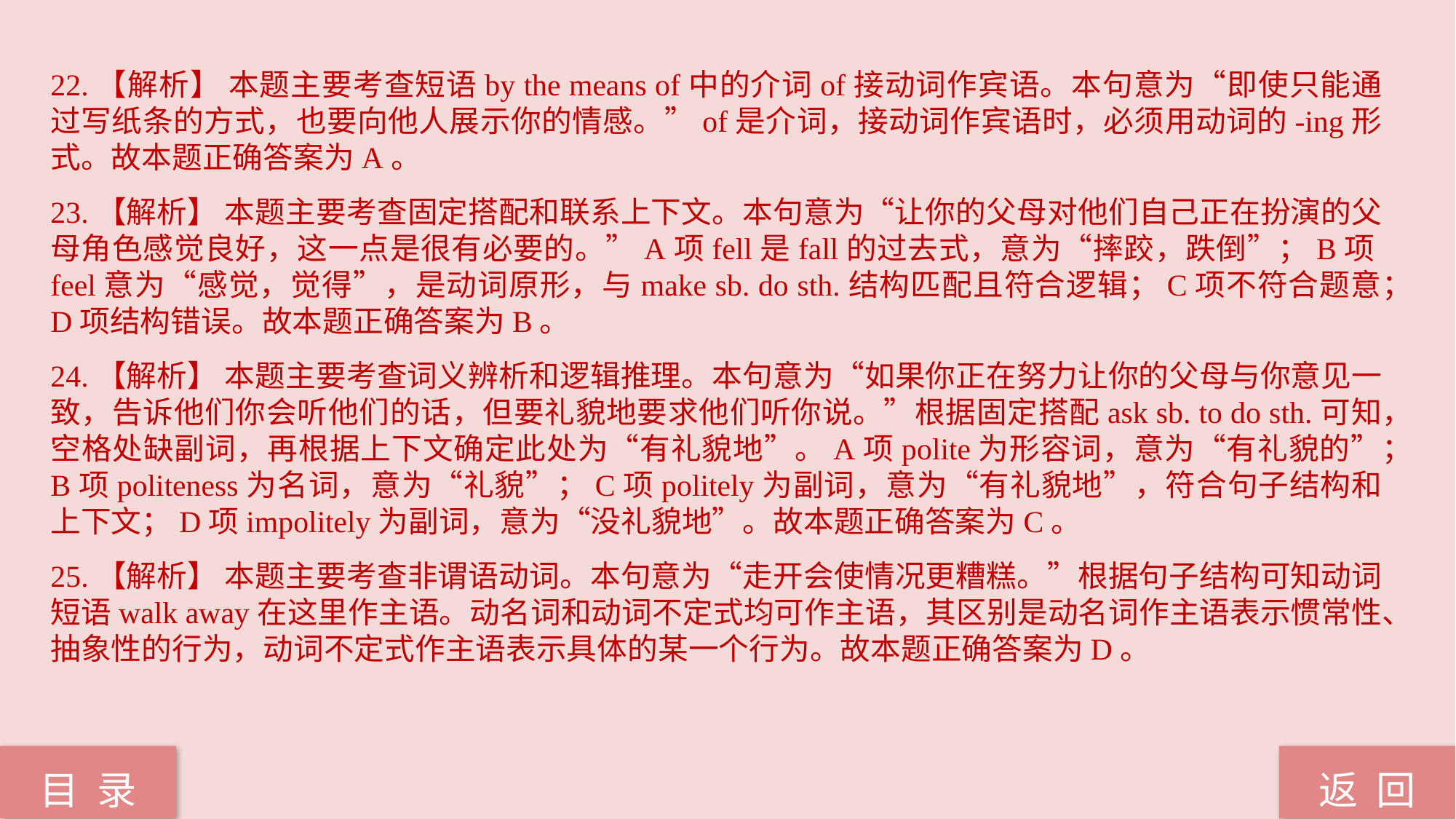

22.【解析】 本题主要考查短语by the means of中的介词of接动词作宾语。本句意为“即使只能通过写纸条的方式，也要向他人展示你的情感。”of是介词，接动词作宾语时，必须用动词的-ing形式。故本题正确答案为A。
23.【解析】 本题主要考查固定搭配和联系上下文。本句意为“让你的父母对他们自己正在扮演的父母角色感觉良好，这一点是很有必要的。”A项fell是fall的过去式，意为“摔跤，跌倒”；B项feel意为“感觉，觉得”，是动词原形，与make sb. do sth.结构匹配且符合逻辑；C项不符合题意；D项结构错误。故本题正确答案为B。
24.【解析】 本题主要考查词义辨析和逻辑推理。本句意为“如果你正在努力让你的父母与你意见一致，告诉他们你会听他们的话，但要礼貌地要求他们听你说。”根据固定搭配ask sb. to do sth.可知，空格处缺副词，再根据上下文确定此处为“有礼貌地”。A项polite为形容词，意为“有礼貌的”；B项politeness为名词，意为“礼貌”；C项politely为副词，意为“有礼貌地”，符合句子结构和上下文；D项impolitely为副词，意为“没礼貌地”。故本题正确答案为C。
25.【解析】 本题主要考查非谓语动词。本句意为“走开会使情况更糟糕。”根据句子结构可知动词短语walk away在这里作主语。动名词和动词不定式均可作主语，其区别是动名词作主语表示惯常性、抽象性的行为，动词不定式作主语表示具体的某一个行为。故本题正确答案为D。
返  回